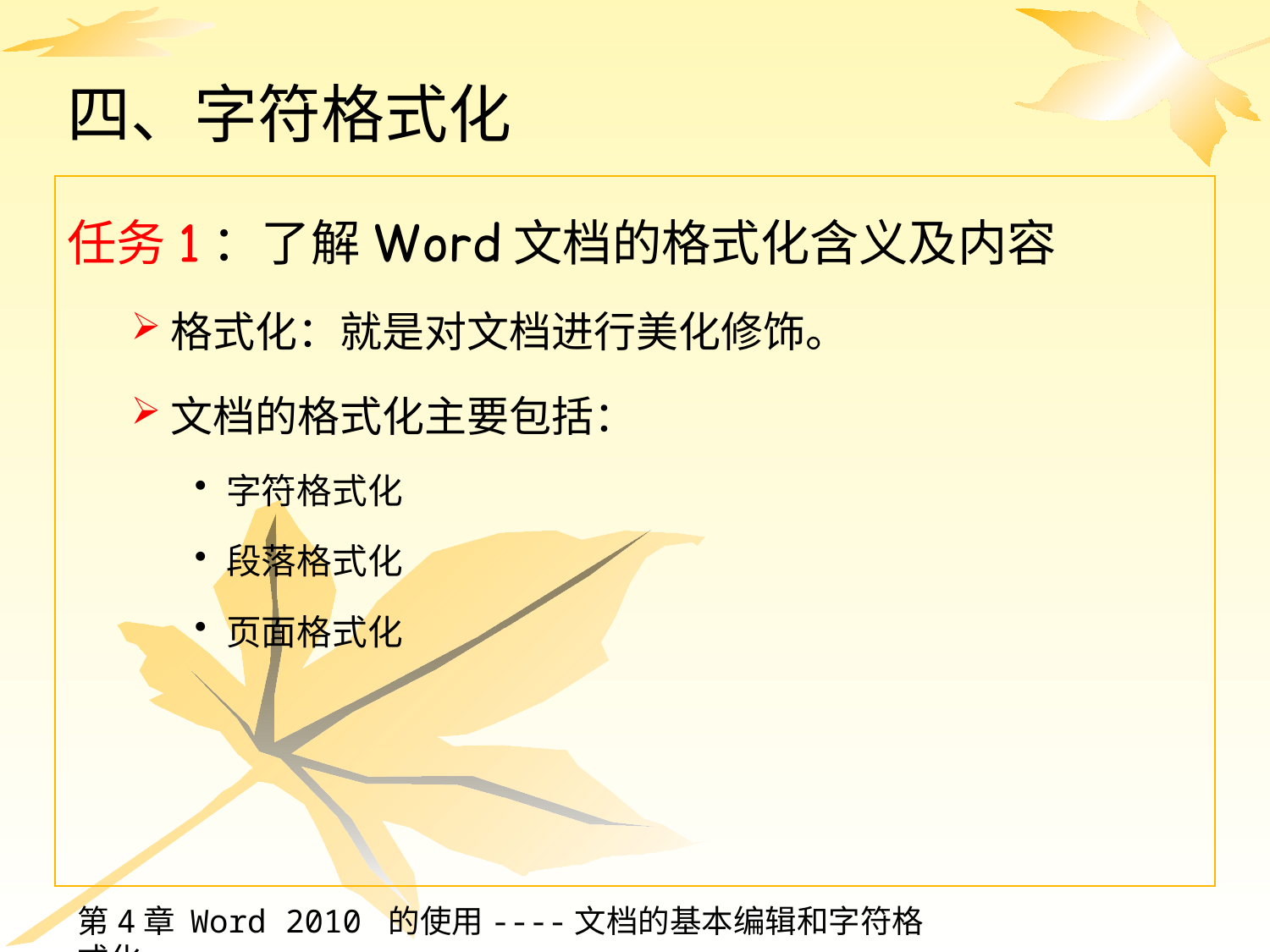

# 四、字符格式化
任务1：了解Word文档的格式化含义及内容
格式化：就是对文档进行美化修饰。
文档的格式化主要包括：
字符格式化
段落格式化
页面格式化